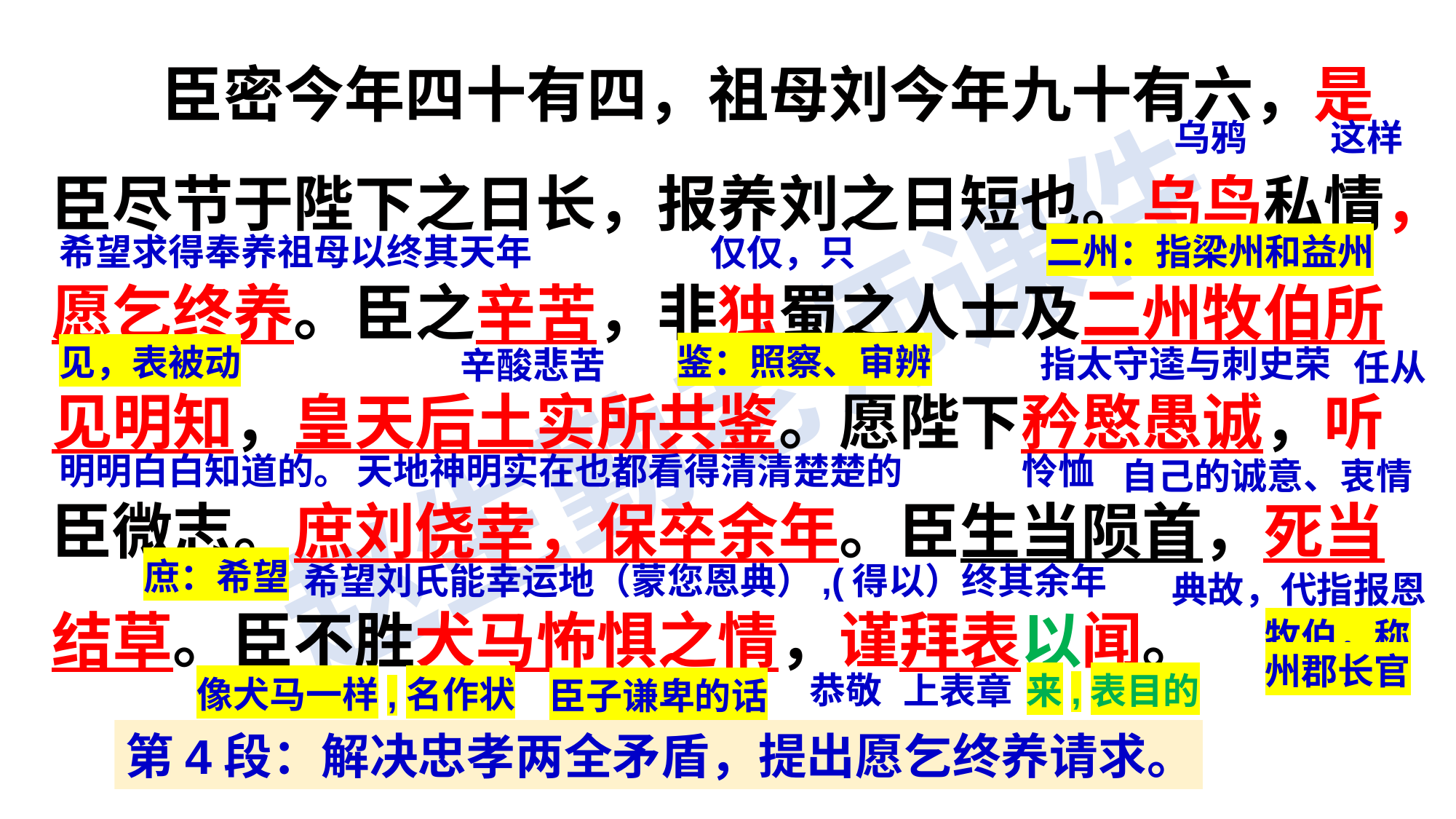

臣密今年四十有四，祖母刘今年九十有六，是臣尽节于陛下之日长，报养刘之日短也。乌鸟私情，愿乞终养。臣之辛苦，非独蜀之人士及二州牧伯所见明知，皇天后土实所共鉴。愿陛下矜愍愚诚，听臣微志。庶刘侥幸，保卒余年。臣生当陨首，死当结草。臣不胜犬马怖惧之情，谨拜表以闻。
这样
乌鸦
希望求得奉养祖母以终其天年
仅仅，只
二州：指梁州和益州
指太守逵与刺史荣
辛酸悲苦
任从
鉴：照察、审辨
见，表被动
怜恤
明明白白知道的。
天地神明实在也都看得清清楚楚的
自己的诚意、衷情
希望刘氏能幸运地（蒙您恩典）,(得以）终其余年
庶：希望
典故，代指报恩
牧伯，称州郡长官
恭敬
上表章
来,表目的
像犬马一样,名作状
臣子谦卑的话
第4段：解决忠孝两全矛盾，提出愿乞终养请求。